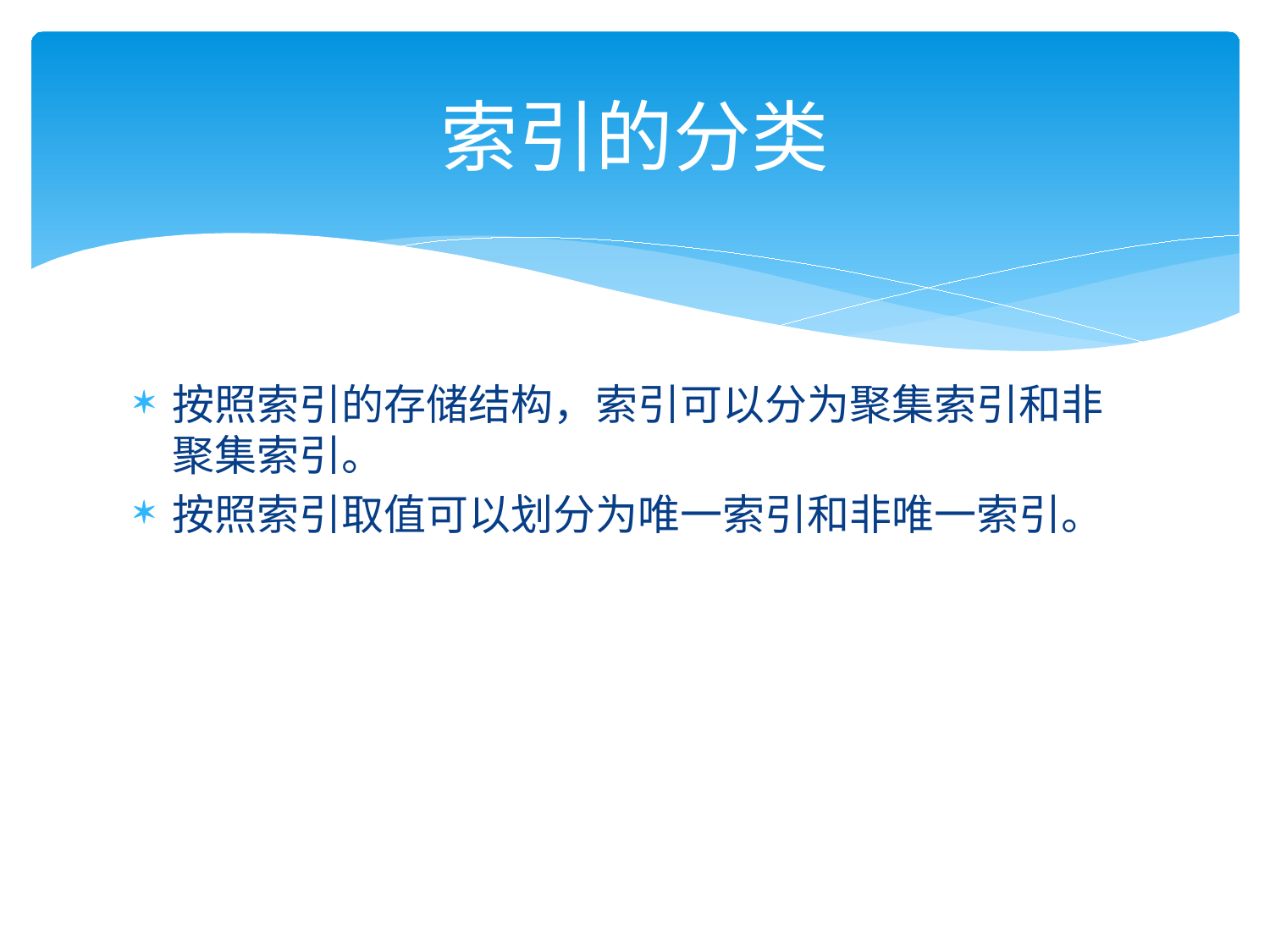

# 索引的分类
按照索引的存储结构，索引可以分为聚集索引和非聚集索引。
按照索引取值可以划分为唯一索引和非唯一索引。